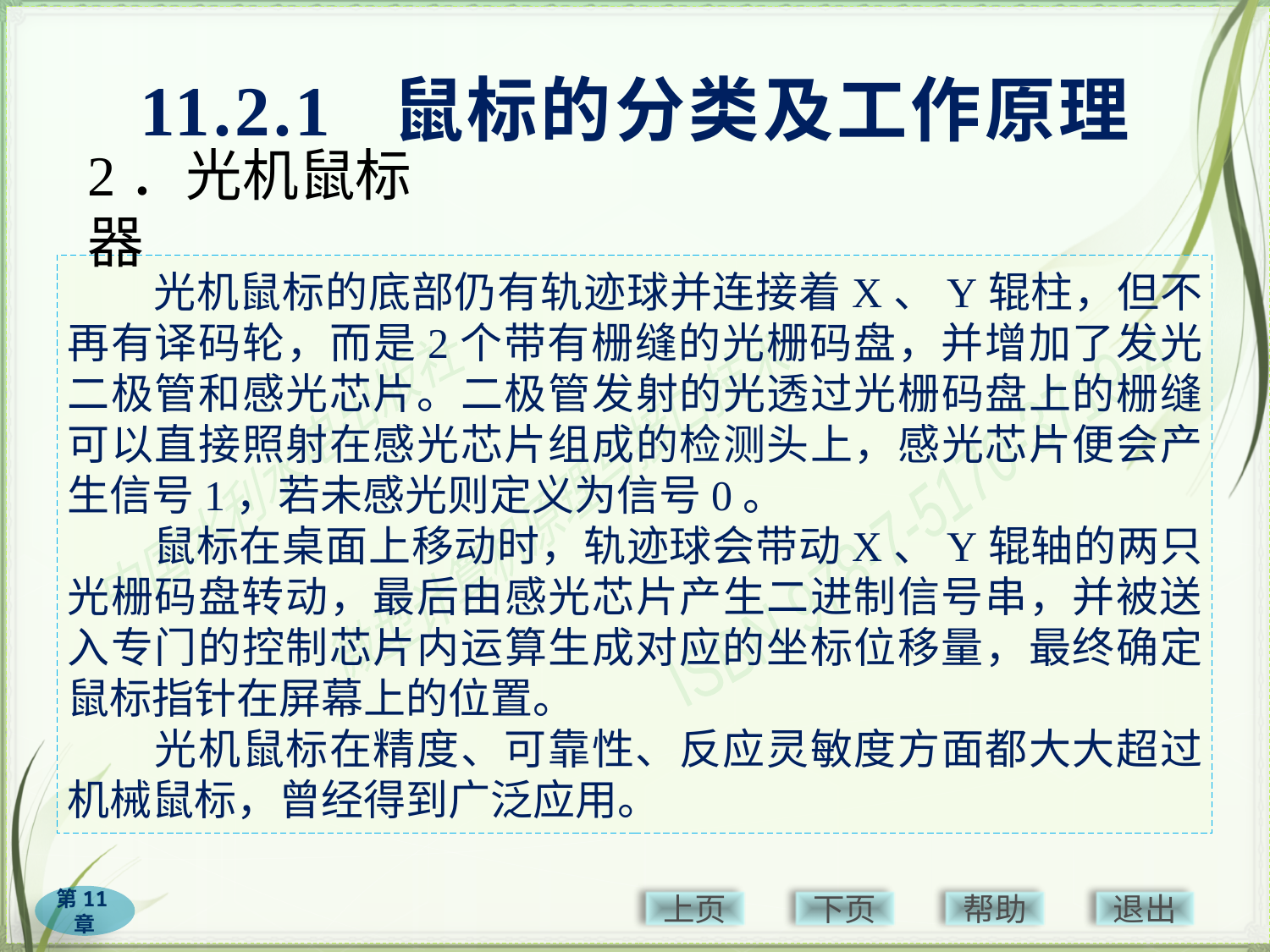

11.2.1  鼠标的分类及工作原理
# 2．光机鼠标器
　　光机鼠标的底部仍有轨迹球并连接着X、Y辊柱，但不再有译码轮，而是2个带有栅缝的光栅码盘，并增加了发光二极管和感光芯片。二极管发射的光透过光栅码盘上的栅缝可以直接照射在感光芯片组成的检测头上，感光芯片便会产生信号1，若未感光则定义为信号0。
　　鼠标在桌面上移动时，轨迹球会带动X、Y辊轴的两只光栅码盘转动，最后由感光芯片产生二进制信号串，并被送入专门的控制芯片内运算生成对应的坐标位移量，最终确定鼠标指针在屏幕上的位置。
　　光机鼠标在精度、可靠性、反应灵敏度方面都大大超过机械鼠标，曾经得到广泛应用。